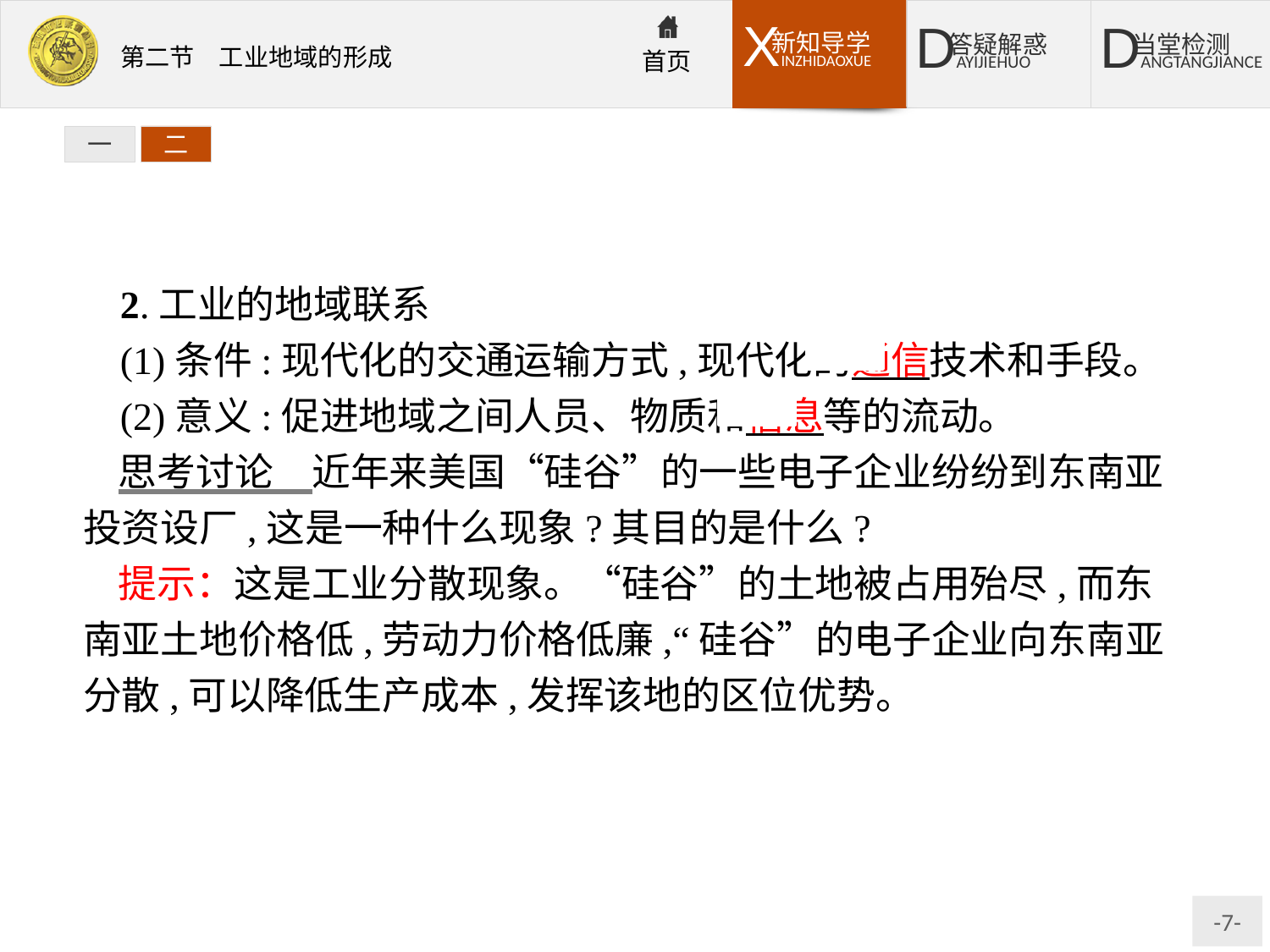

一
二
2.工业的地域联系
(1)条件:现代化的交通运输方式,现代化的通信技术和手段。
(2)意义:促进地域之间人员、物质和信息等的流动。
思考讨论　近年来美国“硅谷”的一些电子企业纷纷到东南亚投资设厂,这是一种什么现象?其目的是什么?
提示：这是工业分散现象。“硅谷”的土地被占用殆尽,而东南亚土地价格低,劳动力价格低廉,“硅谷”的电子企业向东南亚分散,可以降低生产成本,发挥该地的区位优势。